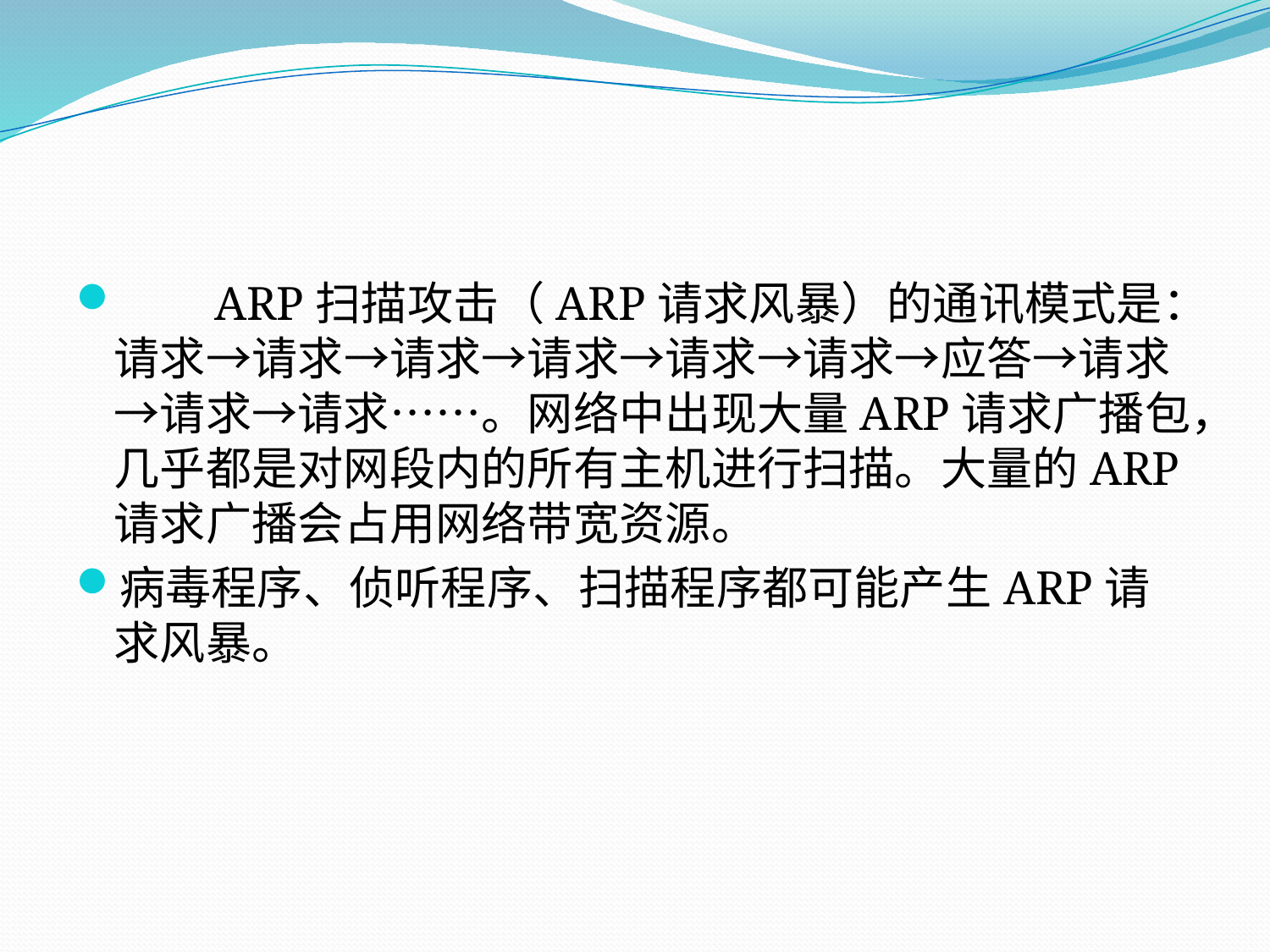

#
        ARP扫描攻击（ARP请求风暴）的通讯模式是：请求→请求→请求→请求→请求→请求→应答→请求→请求→请求……。网络中出现大量ARP请求广播包，几乎都是对网段内的所有主机进行扫描。大量的ARP请求广播会占用网络带宽资源。
病毒程序、侦听程序、扫描程序都可能产生ARP请求风暴。